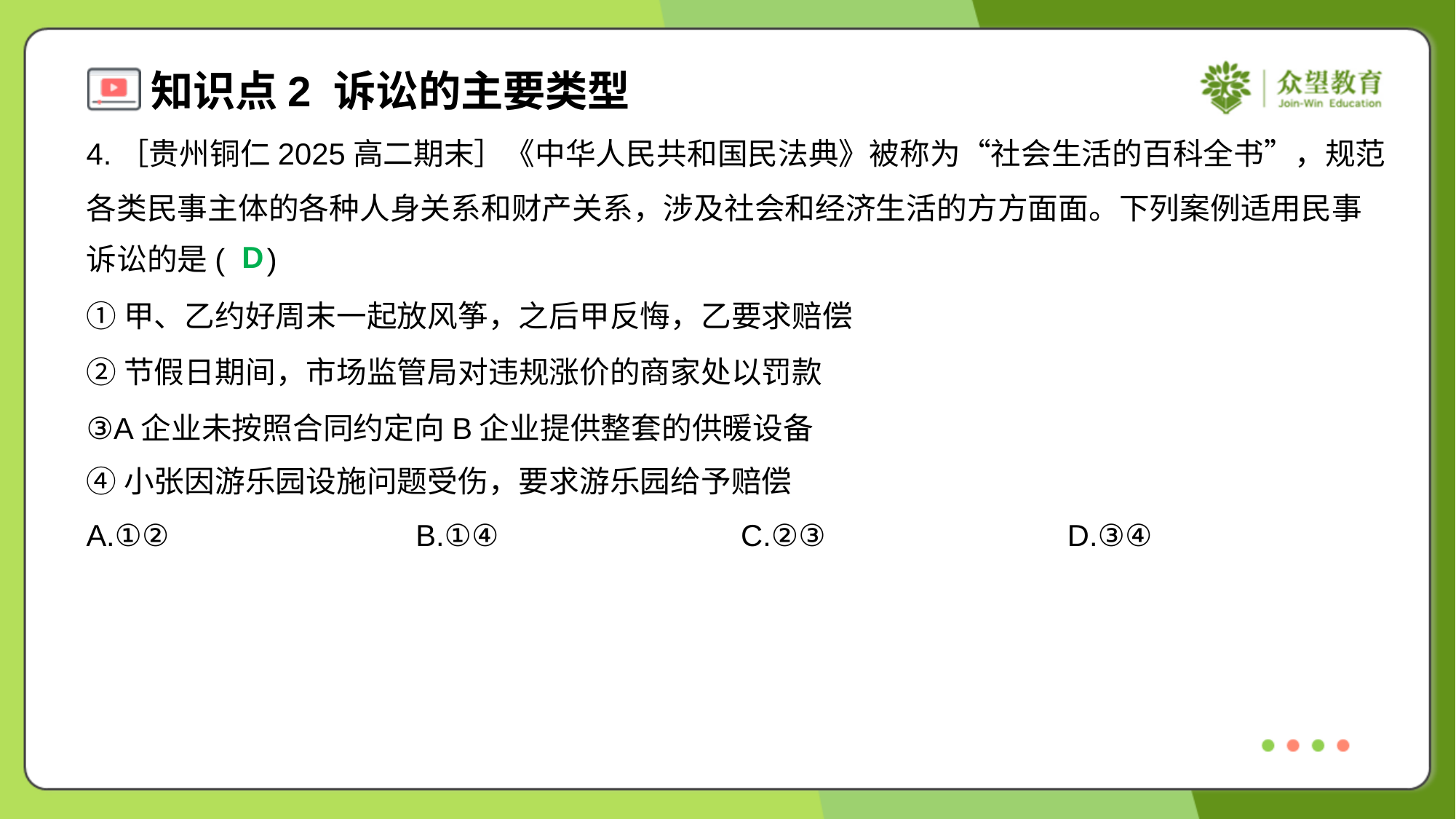

4.［贵州铜仁2025高二期末］《中华人民共和国民法典》被称为“社会生活的百科全书”，规范
各类民事主体的各种人身关系和财产关系，涉及社会和经济生活的方方面面。下列案例适用民事
诉讼的是(     )
D
①甲、乙约好周末一起放风筝，之后甲反悔，乙要求赔偿
②节假日期间，市场监管局对违规涨价的商家处以罚款
③A企业未按照合同约定向B企业提供整套的供暖设备
④小张因游乐园设施问题受伤，要求游乐园给予赔偿
A.①②	B.①④	C.②③	D.③④